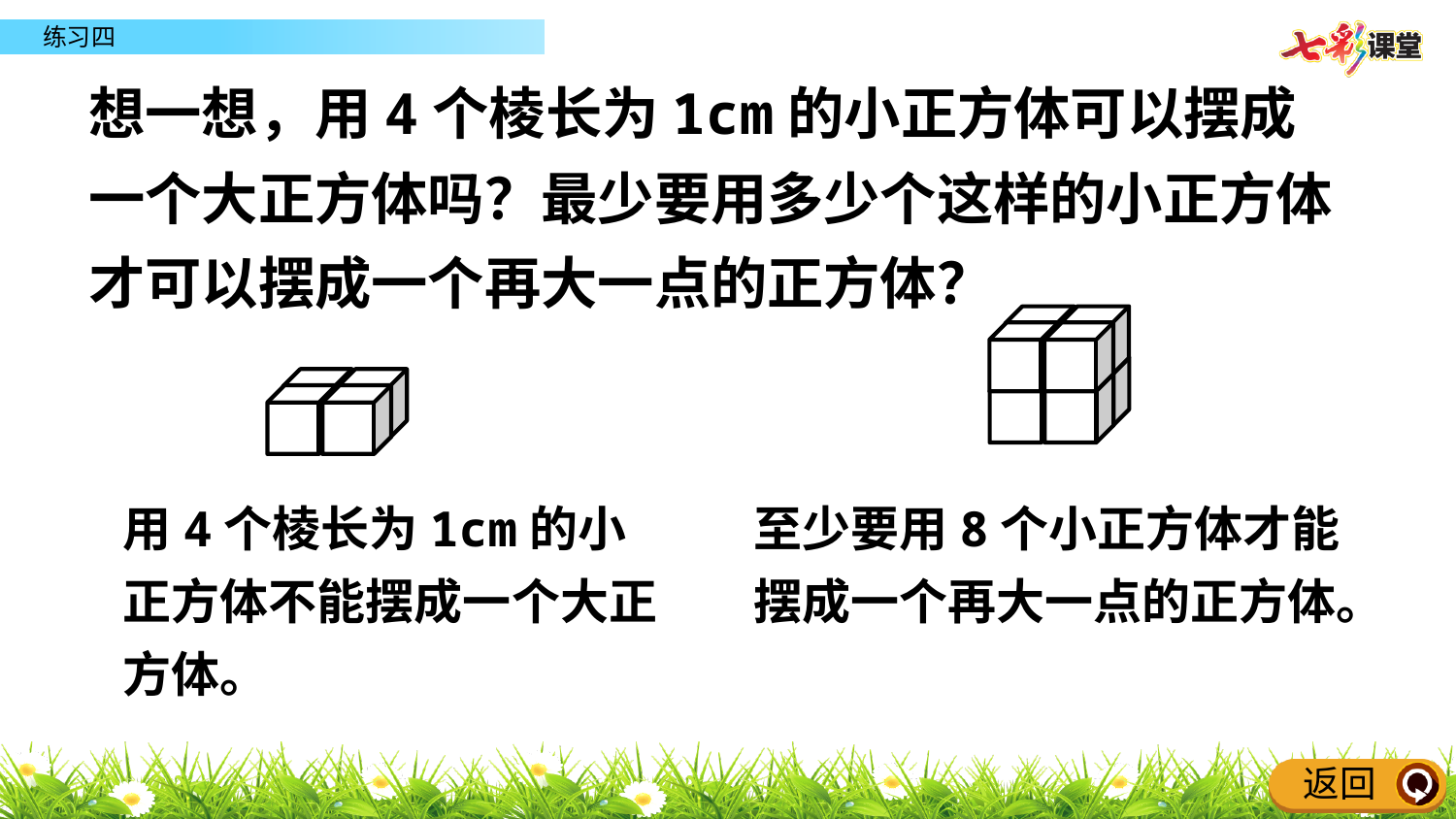

想一想，用4个棱长为1cm的小正方体可以摆成一个大正方体吗？最少要用多少个这样的小正方体才可以摆成一个再大一点的正方体？

用4个棱长为1cm的小正方体不能摆成一个大正方体。
至少要用8个小正方体才能摆成一个再大一点的正方体。